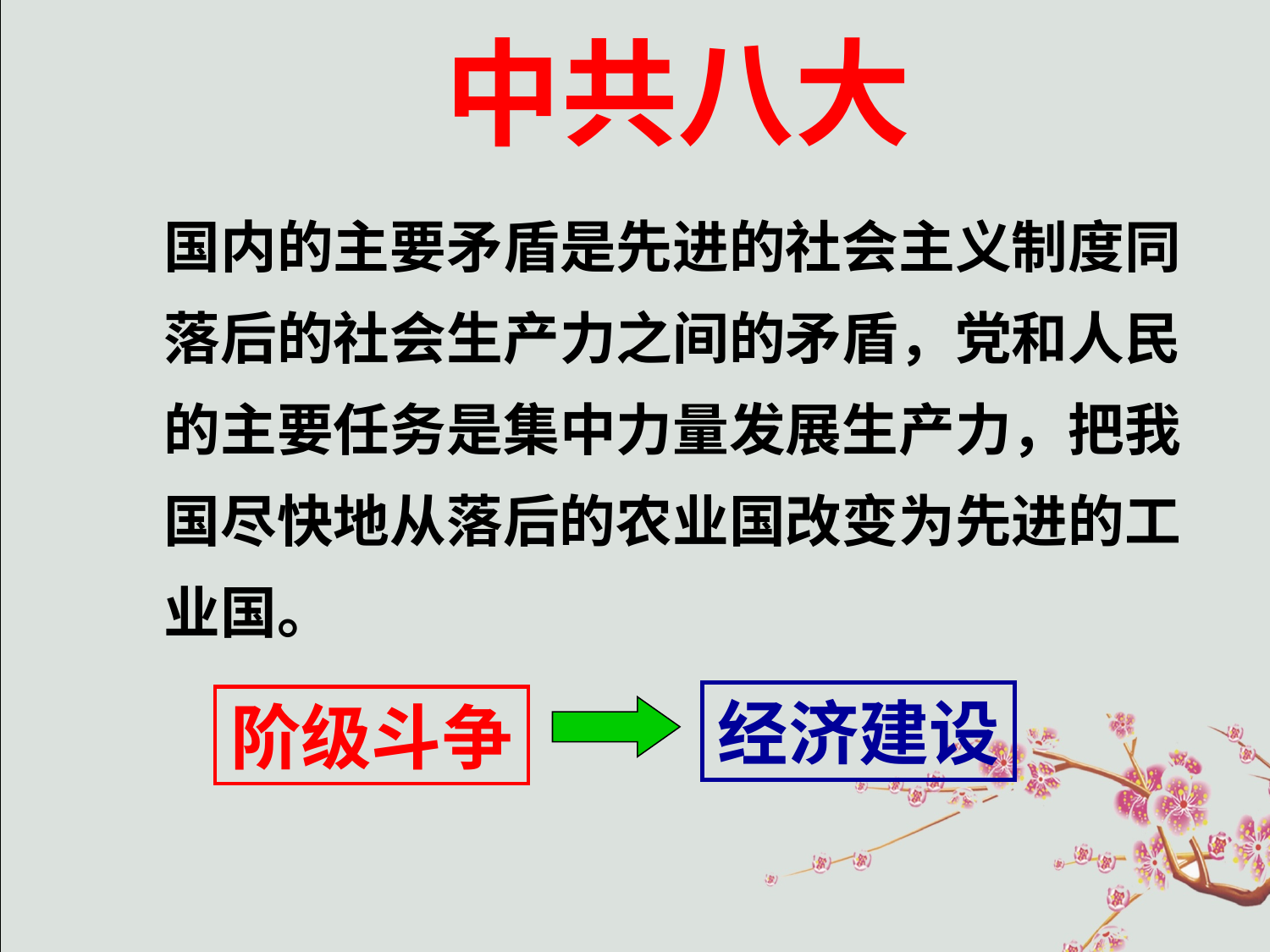

中共八大
国内的主要矛盾是先进的社会主义制度同落后的社会生产力之间的矛盾，党和人民的主要任务是集中力量发展生产力，把我国尽快地从落后的农业国改变为先进的工业国。
经济建设
阶级斗争